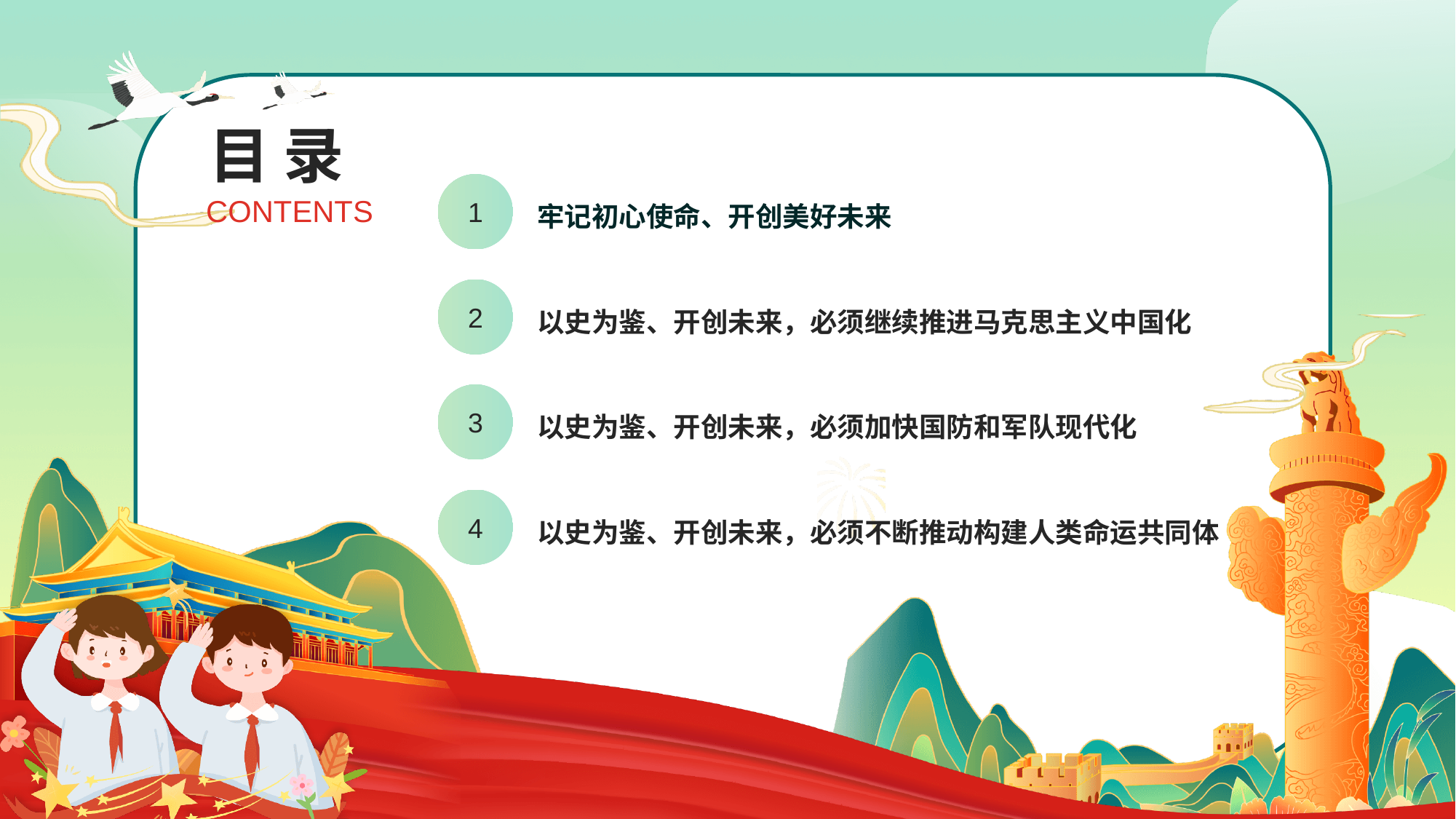

目 录
https://www.ypppt.com/
1
牢记初心使命、开创美好未来
CONTENTS
2
以史为鉴、开创未来，必须继续推进马克思主义中国化
3
以史为鉴、开创未来，必须加快国防和军队现代化
4
以史为鉴、开创未来，必须不断推动构建人类命运共同体